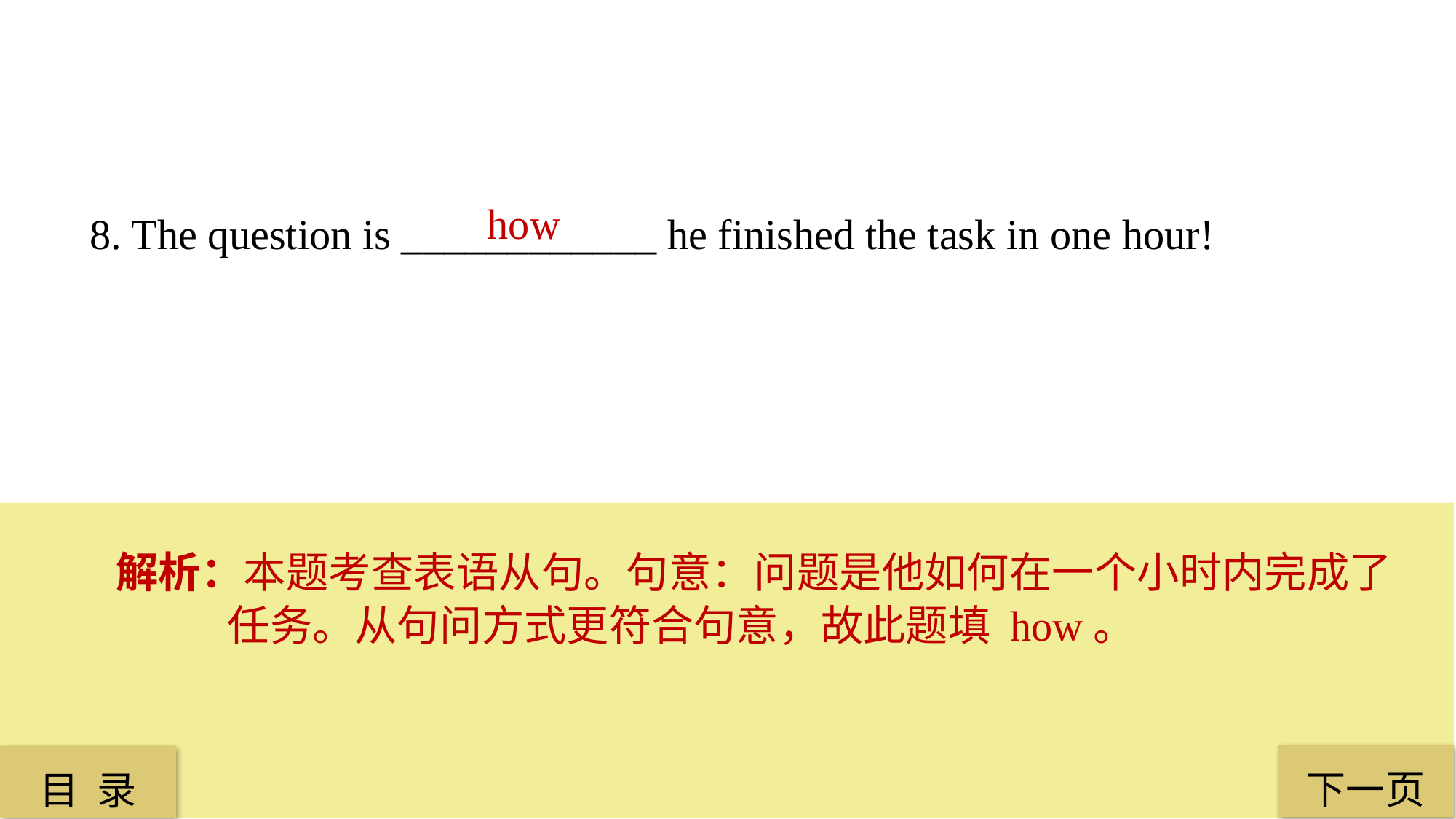

how
8. The question is ____________ he finished the task in one hour!
解析：本题考查表语从句。句意：问题是他如何在一个小时内完成了任务。从句问方式更符合句意，故此题填 how。